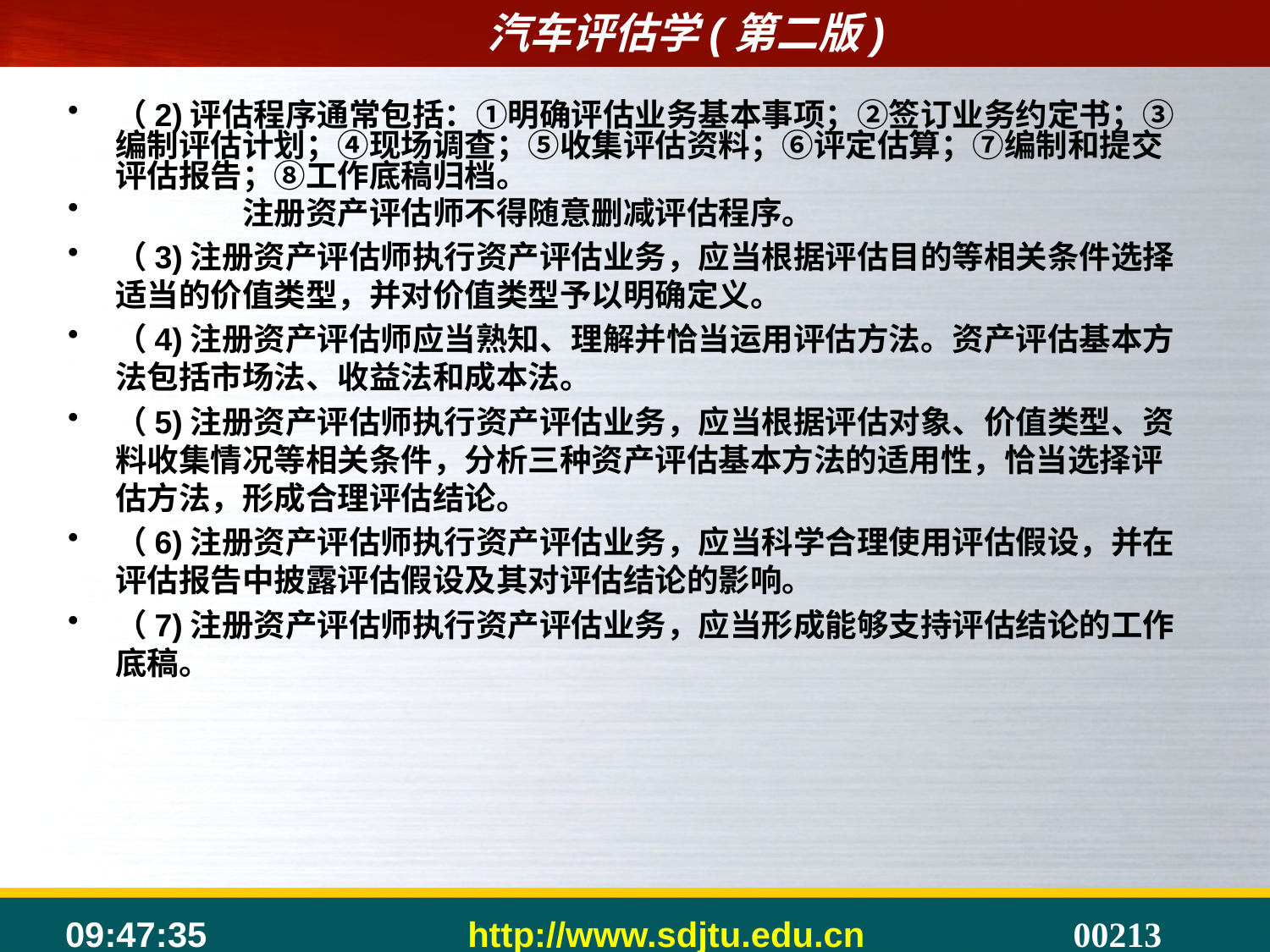

#
（2)评估程序通常包括：①明确评估业务基本事项；②签订业务约定书；③编制评估计划；④现场调查；⑤收集评估资料；⑥评定估算；⑦编制和提交评估报告；⑧工作底稿归档。
	注册资产评估师不得随意删减评估程序。
（3)注册资产评估师执行资产评估业务，应当根据评估目的等相关条件选择适当的价值类型，并对价值类型予以明确定义。
（4)注册资产评估师应当熟知、理解并恰当运用评估方法。资产评估基本方法包括市场法、收益法和成本法。
（5)注册资产评估师执行资产评估业务，应当根据评估对象、价值类型、资料收集情况等相关条件，分析三种资产评估基本方法的适用性，恰当选择评估方法，形成合理评估结论。
（6)注册资产评估师执行资产评估业务，应当科学合理使用评估假设，并在评估报告中披露评估假设及其对评估结论的影响。
（7)注册资产评估师执行资产评估业务，应当形成能够支持评估结论的工作底稿。